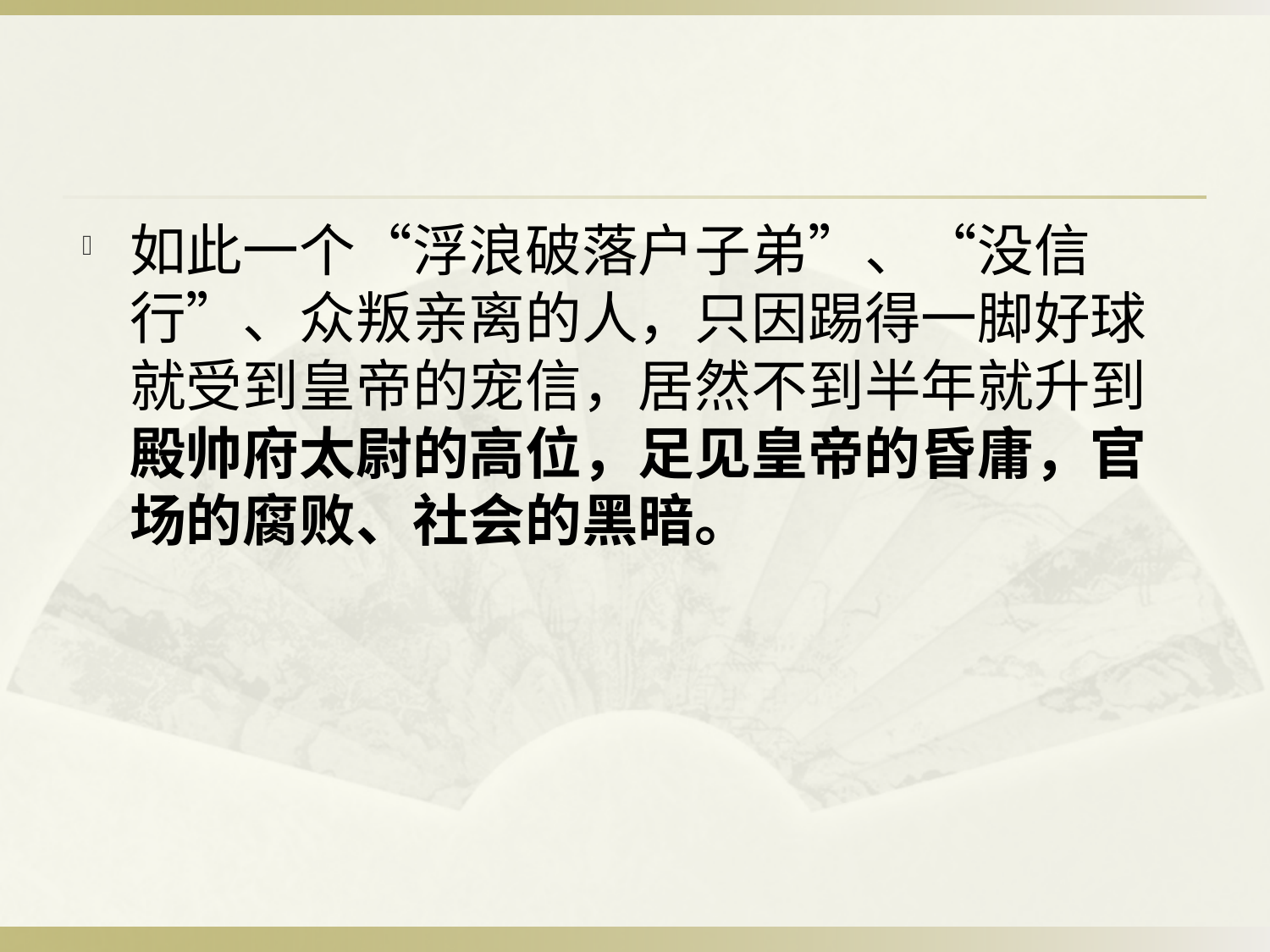

#
如此一个“浮浪破落户子弟”、“没信行”、众叛亲离的人，只因踢得一脚好球就受到皇帝的宠信，居然不到半年就升到殿帅府太尉的高位，足见皇帝的昏庸，官场的腐败、社会的黑暗。